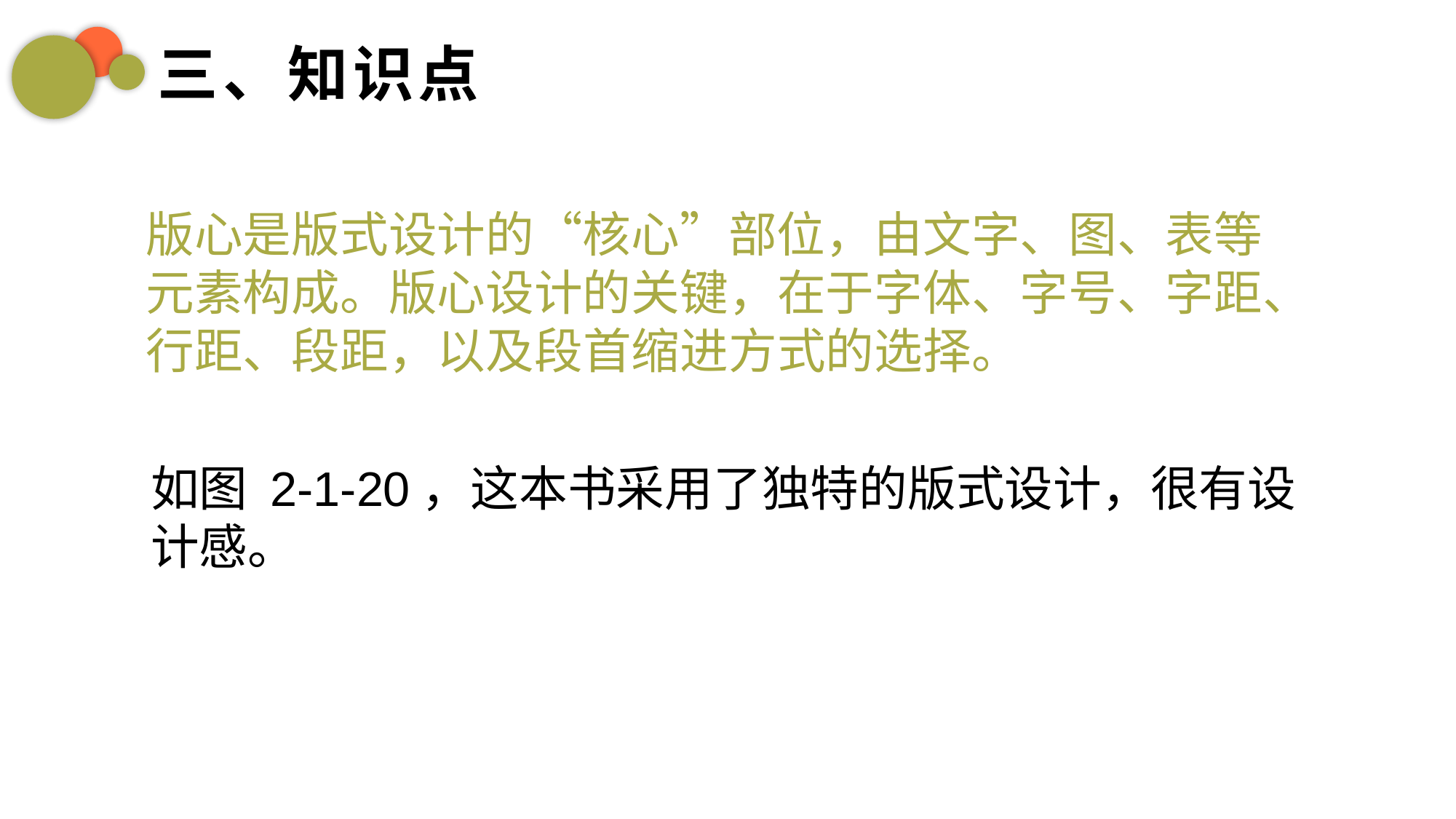

三、知识点
版心是版式设计的“核心”部位，由文字、图、表等元素构成。版心设计的关键，在于字体、字号、字距、行距、段距，以及段首缩进方式的选择。
如图 2-1-20，这本书采用了独特的版式设计，很有设计感。